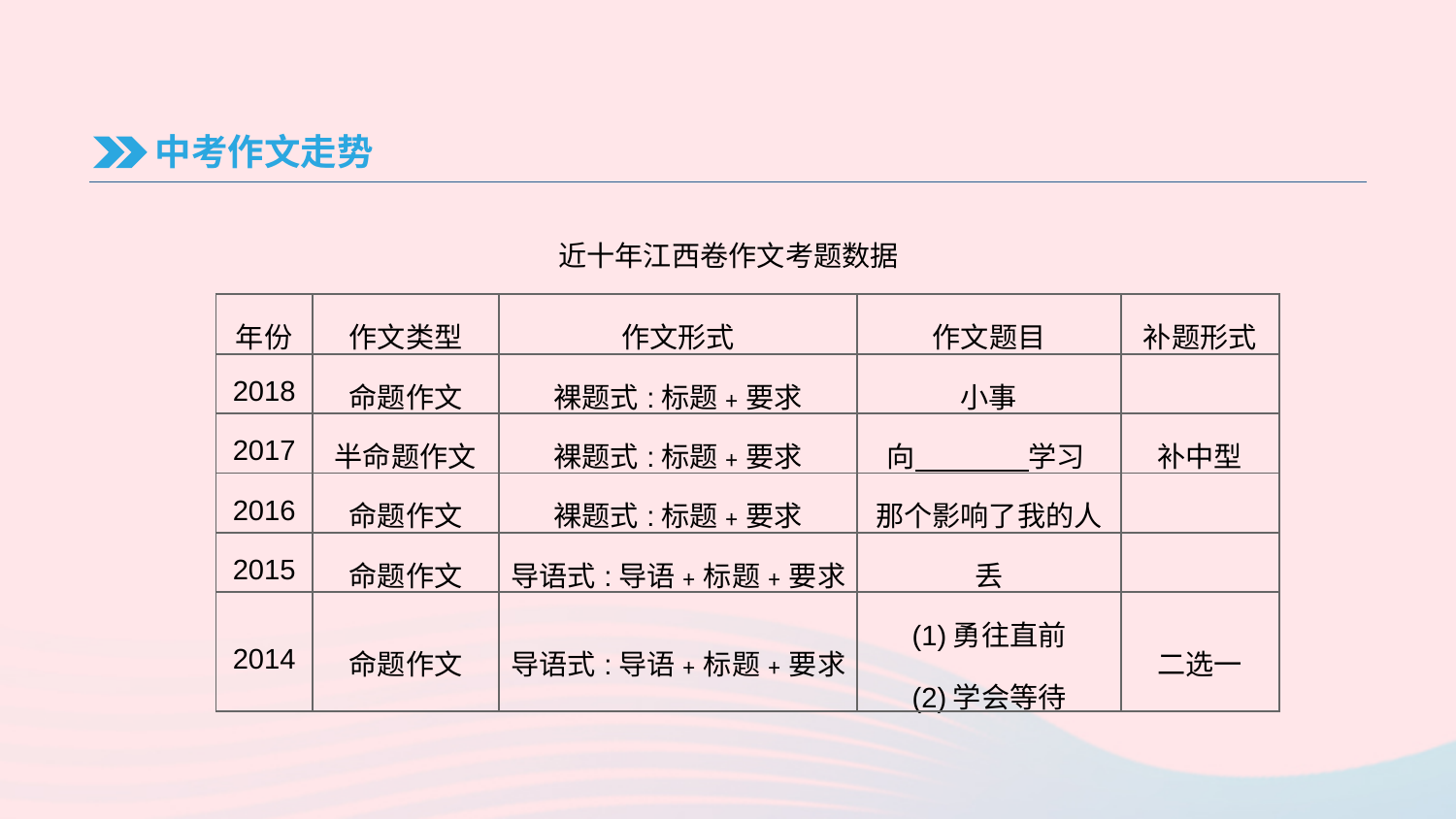

中考作文走势

近十年江西卷作文考题数据
| 年份 | 作文类型 | 作文形式 | 作文题目 | 补题形式 |
| --- | --- | --- | --- | --- |
| 2018 | 命题作文 | 裸题式:标题﹢要求 | 小事 |  |
| 2017 | 半命题作文 | 裸题式:标题﹢要求 | 向　　　　学习 | 补中型 |
| 2016 | 命题作文 | 裸题式:标题﹢要求 | 那个影响了我的人 |  |
| 2015 | 命题作文 | 导语式:导语﹢标题﹢要求 | 丢 |  |
| 2014 | 命题作文 | 导语式:导语﹢标题﹢要求 | (1)勇往直前 (2)学会等待 | 二选一 |